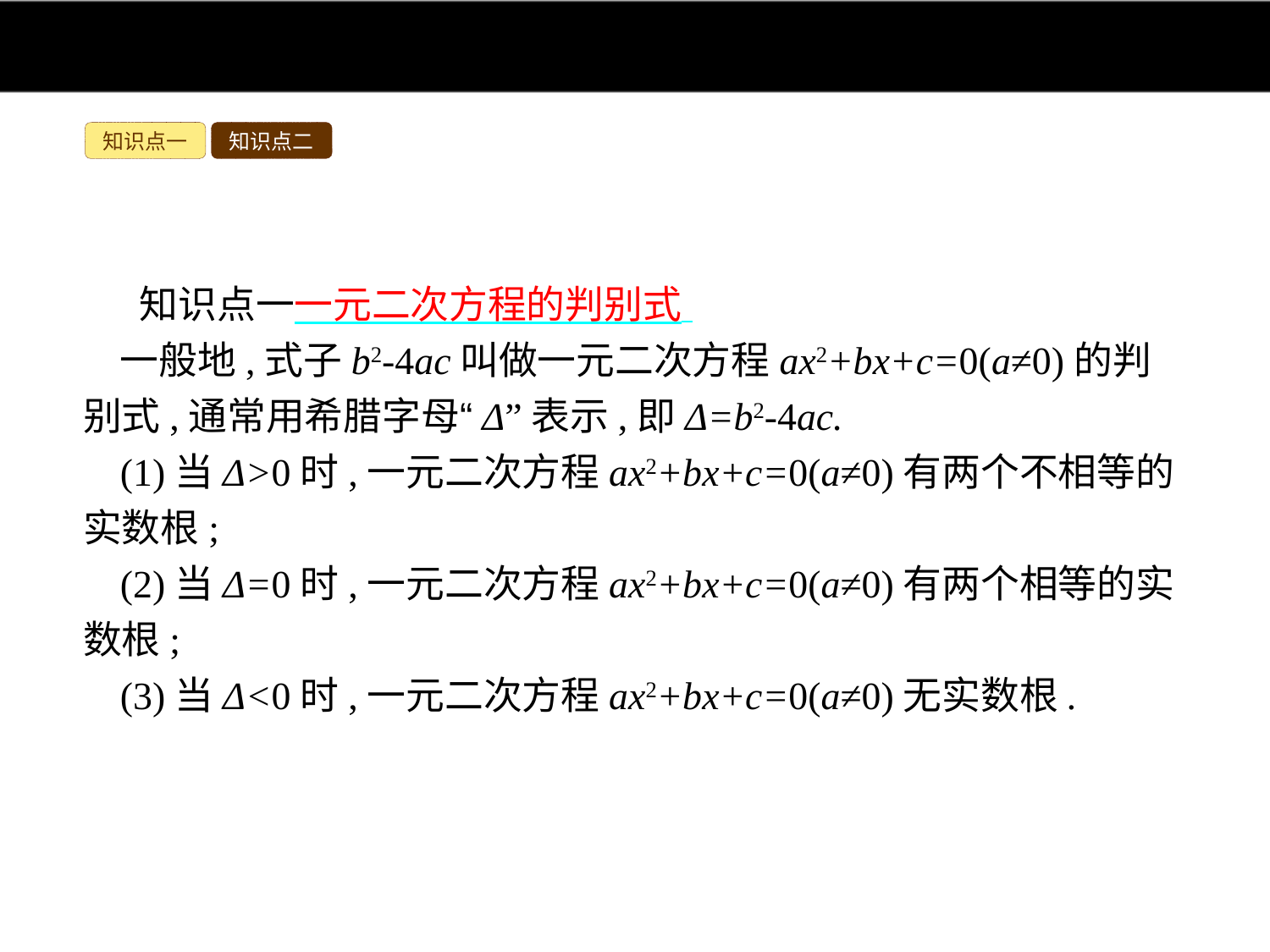

知识点一
知识点二
知识点一一元二次方程的判别式
一般地,式子b2-4ac叫做一元二次方程ax2+bx+c=0(a≠0)的判别式,通常用希腊字母“Δ”表示,即Δ=b2-4ac.
(1)当Δ>0时,一元二次方程ax2+bx+c=0(a≠0)有两个不相等的实数根;
(2)当Δ=0时,一元二次方程ax2+bx+c=0(a≠0)有两个相等的实数根;
(3)当Δ<0时,一元二次方程ax2+bx+c=0(a≠0)无实数根.